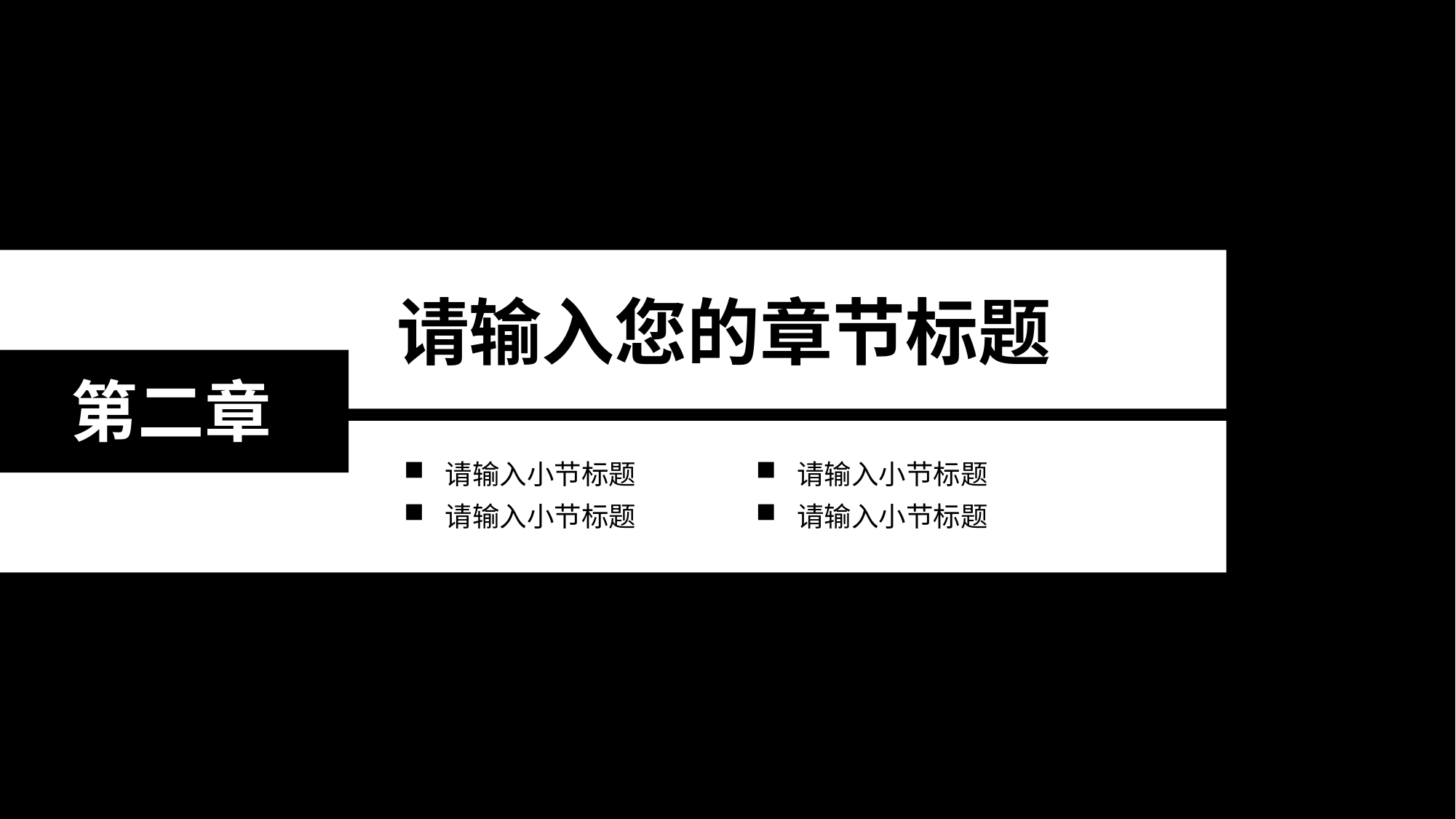

请输入您的章节标题

第二章

请输入小节标题
请输入小节标题
请输入小节标题
请输入小节标题